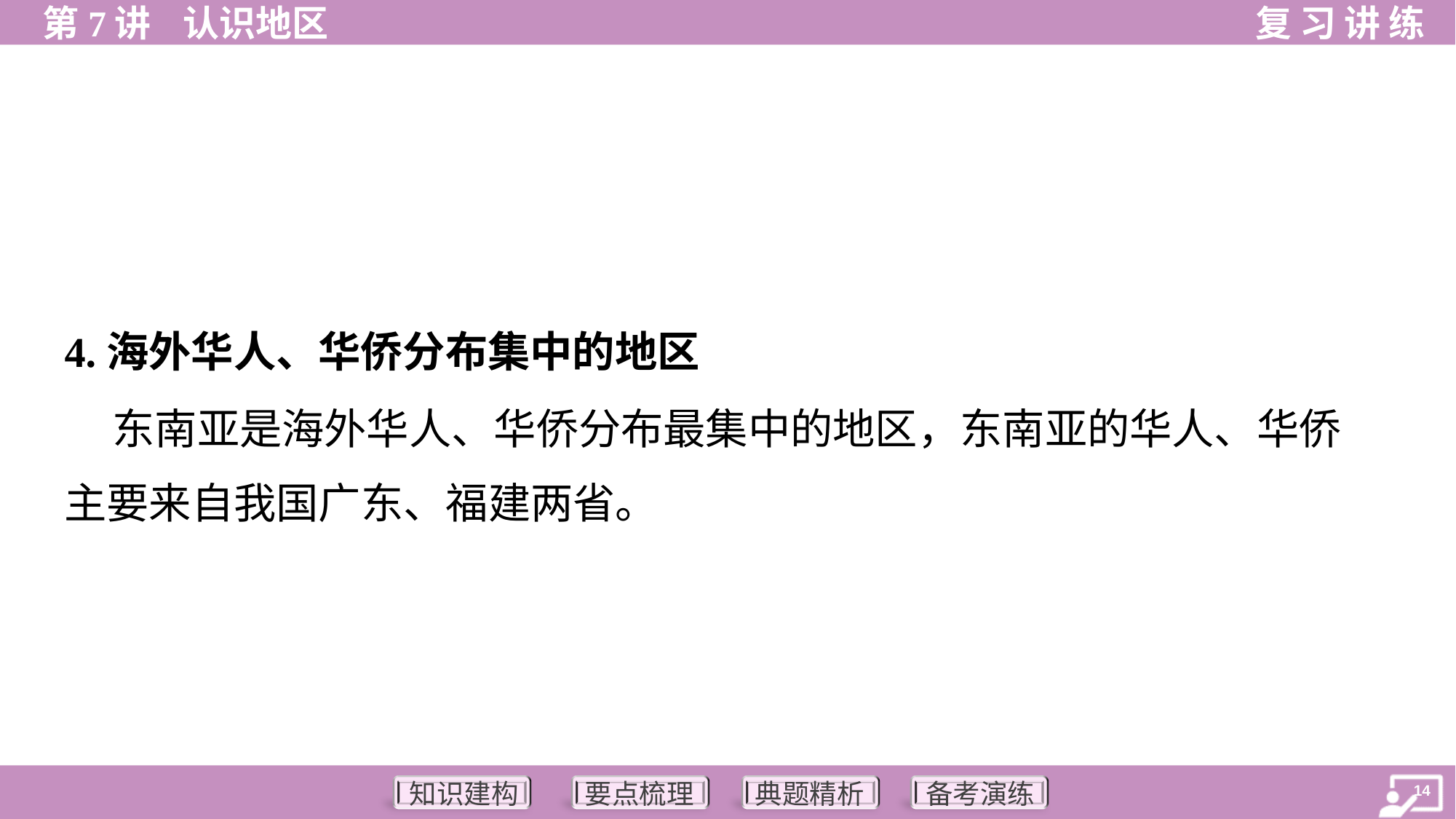

4.海外华人、华侨分布集中的地区
    东南亚是海外华人、华侨分布最集中的地区，东南亚的华人、华侨
主要来自我国广东、福建两省。